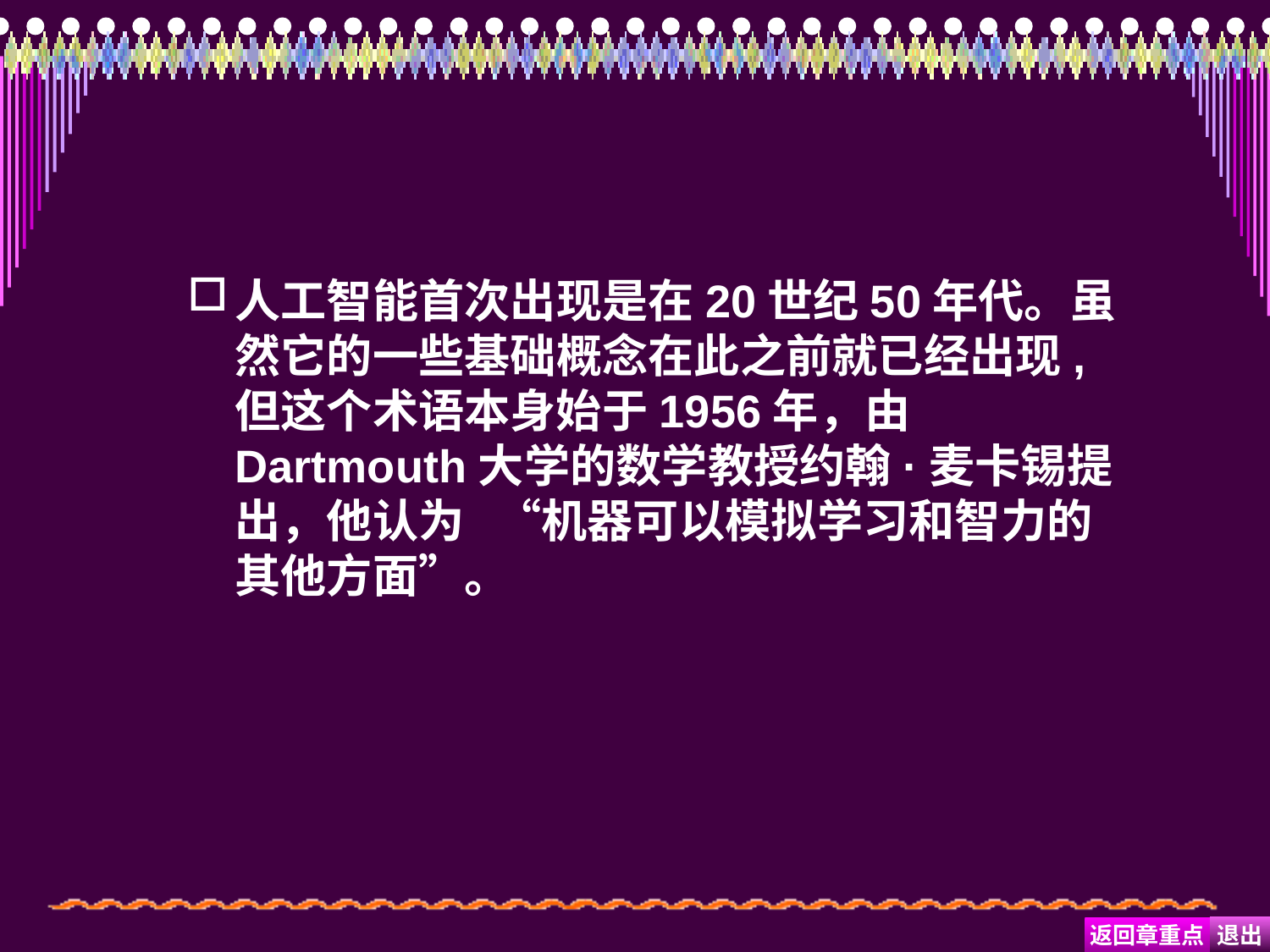

#
人工智能首次出现是在20世纪50年代。虽然它的一些基础概念在此之前就已经出现,但这个术语本身始于1956年，由Dartmouth大学的数学教授约翰·麦卡锡提出，他认为   “机器可以模拟学习和智力的其他方面”。